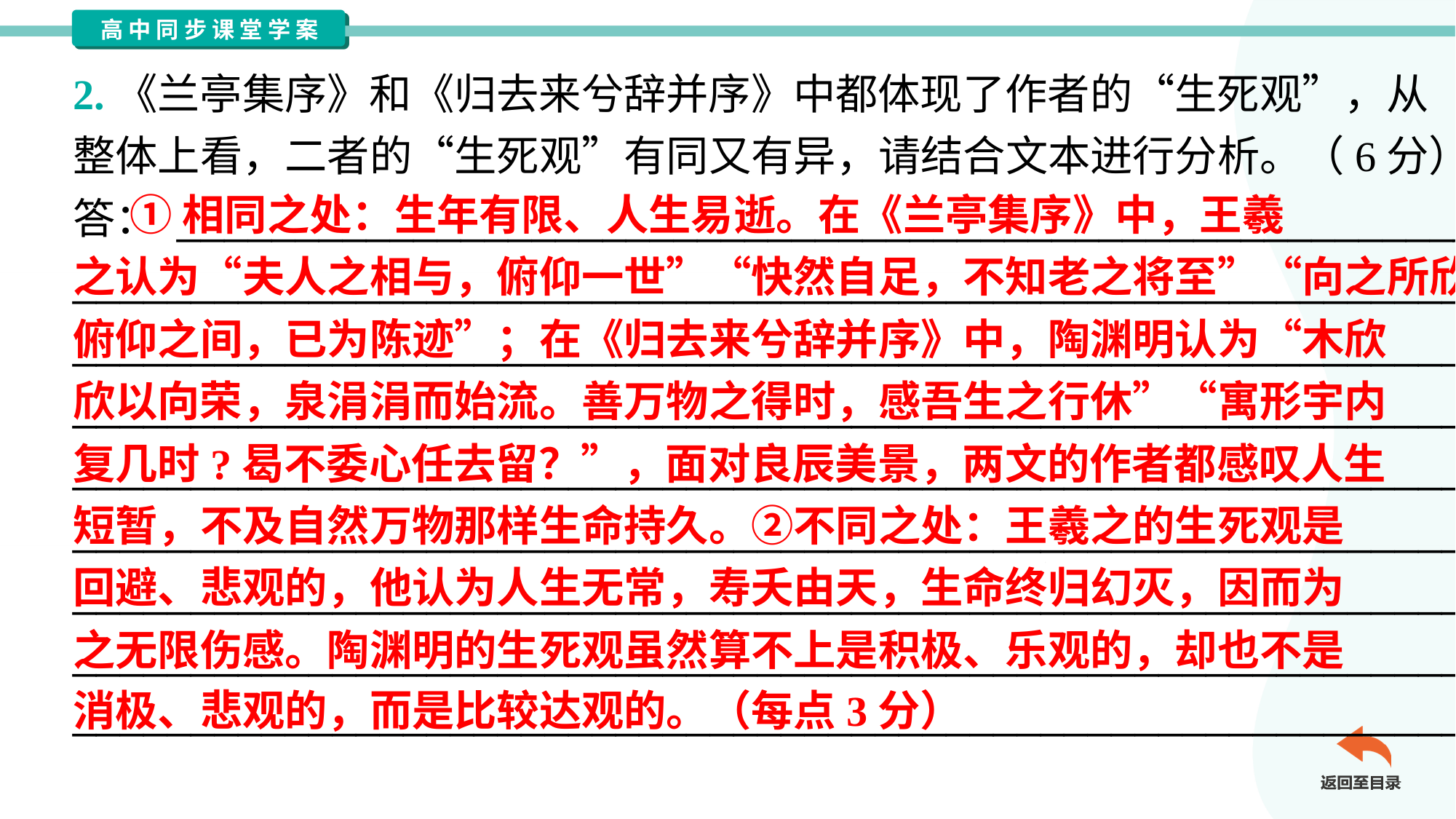

2.《兰亭集序》和《归去来兮辞并序》中都体现了作者的“生死观”，从
整体上看，二者的“生死观”有同又有异，请结合文本进行分析。（6分）
答： ________________________________________________________
_____________________________________________________________
_____________________________________________________________
_____________________________________________________________
_____________________________________________________________
_____________________________________________________________
_____________________________________________________________
_____________________________________________________________
_____________________________________________________________
      ①相同之处：生年有限、人生易逝。在《兰亭集序》中，王羲
之认为“夫人之相与，俯仰一世”“快然自足，不知老之将至”“向之所欣，
俯仰之间，已为陈迹”；在《归去来兮辞并序》中，陶渊明认为“木欣
欣以向荣，泉涓涓而始流。善万物之得时，感吾生之行休”“寓形宇内
复几时?曷不委心任去留？”，面对良辰美景，两文的作者都感叹人生
短暂，不及自然万物那样生命持久。②不同之处：王羲之的生死观是
回避、悲观的，他认为人生无常，寿夭由天，生命终归幻灭，因而为
之无限伤感。陶渊明的生死观虽然算不上是积极、乐观的，却也不是
消极、悲观的，而是比较达观的。（每点3分）